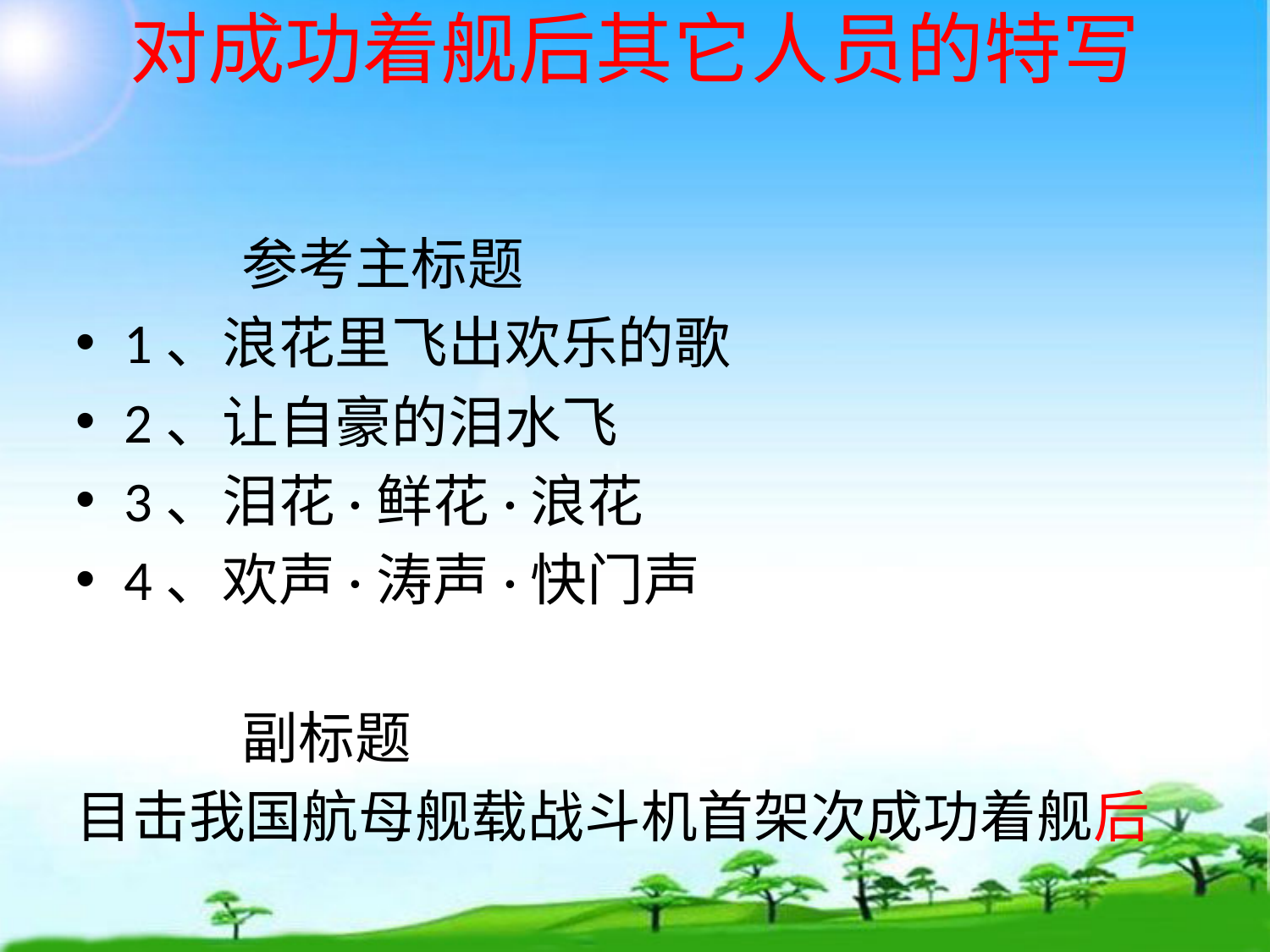

# 对成功着舰后其它人员的特写
            参考主标题
1、浪花里飞出欢乐的歌
2、让自豪的泪水飞
3、泪花·鲜花·浪花
4、欢声·涛声·快门声

            副标题
目击我国航母舰载战斗机首架次成功着舰后